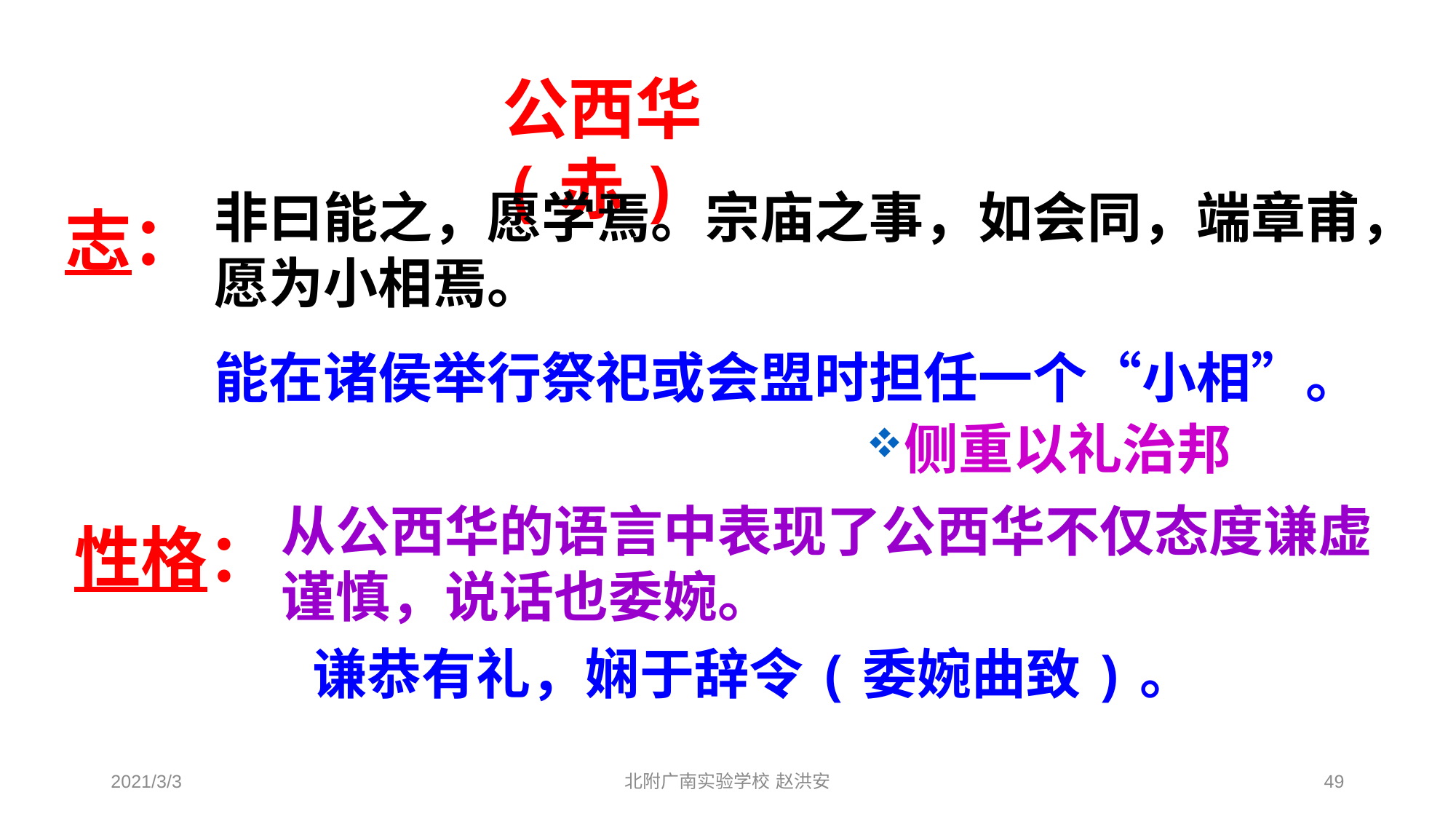

公西华(赤)
非曰能之，愿学焉。宗庙之事，如会同，端章甫，愿为小相焉。
志：
能在诸侯举行祭祀或会盟时担任一个“小相”。
侧重以礼治邦
从公西华的语言中表现了公西华不仅态度谦虚谨慎，说话也委婉。
性格：
谦恭有礼，娴于辞令(委婉曲致)。
2021/3/3
北附广南实验学校 赵洪安
49